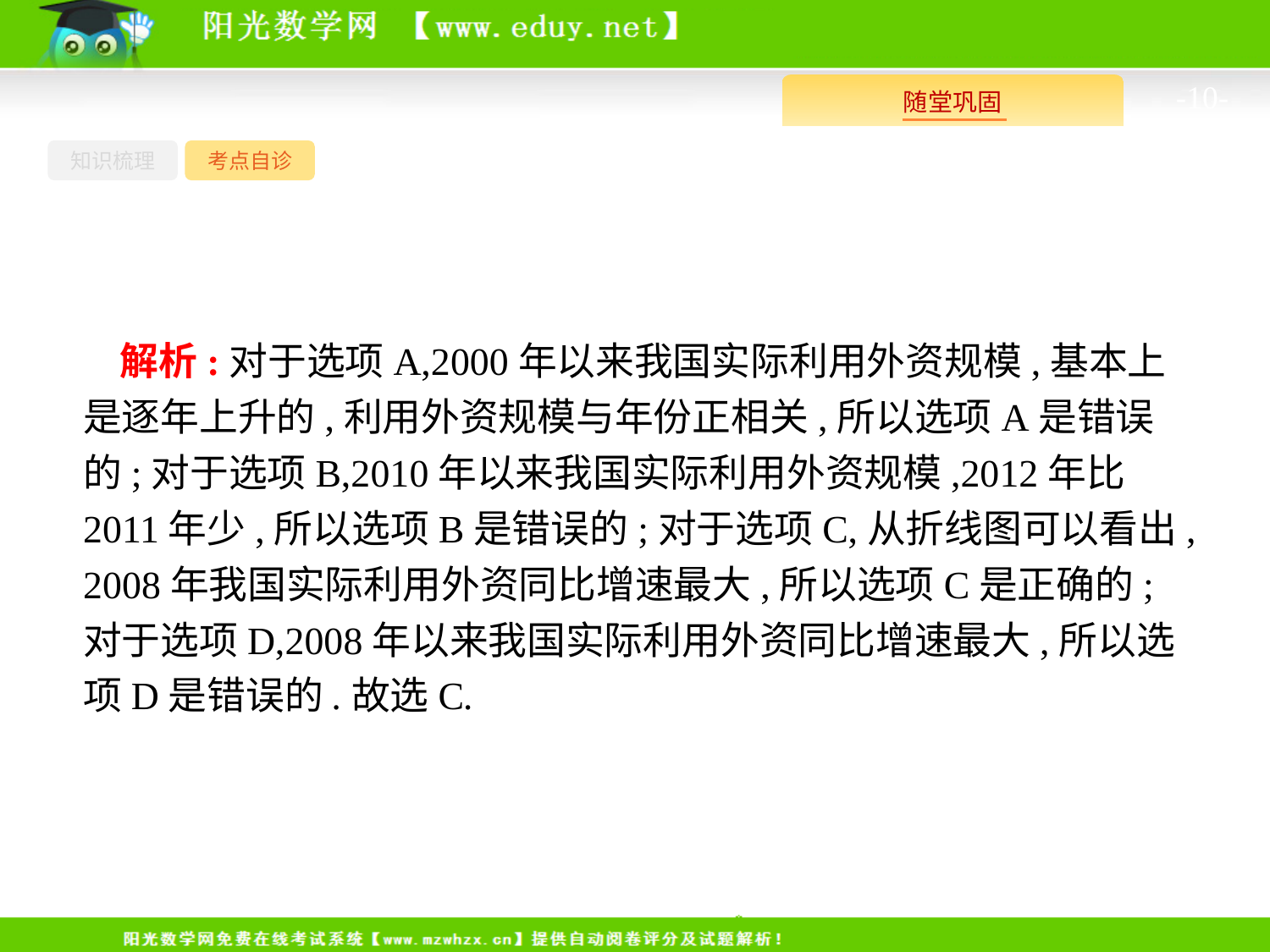

-10-
知识梳理
考点自诊
解析:对于选项A,2000年以来我国实际利用外资规模,基本上是逐年上升的,利用外资规模与年份正相关,所以选项A是错误的;对于选项B,2010年以来我国实际利用外资规模,2012年比2011年少,所以选项B是错误的;对于选项C,从折线图可以看出,2008年我国实际利用外资同比增速最大,所以选项C是正确的;对于选项D,2008年以来我国实际利用外资同比增速最大,所以选项D是错误的.故选C.